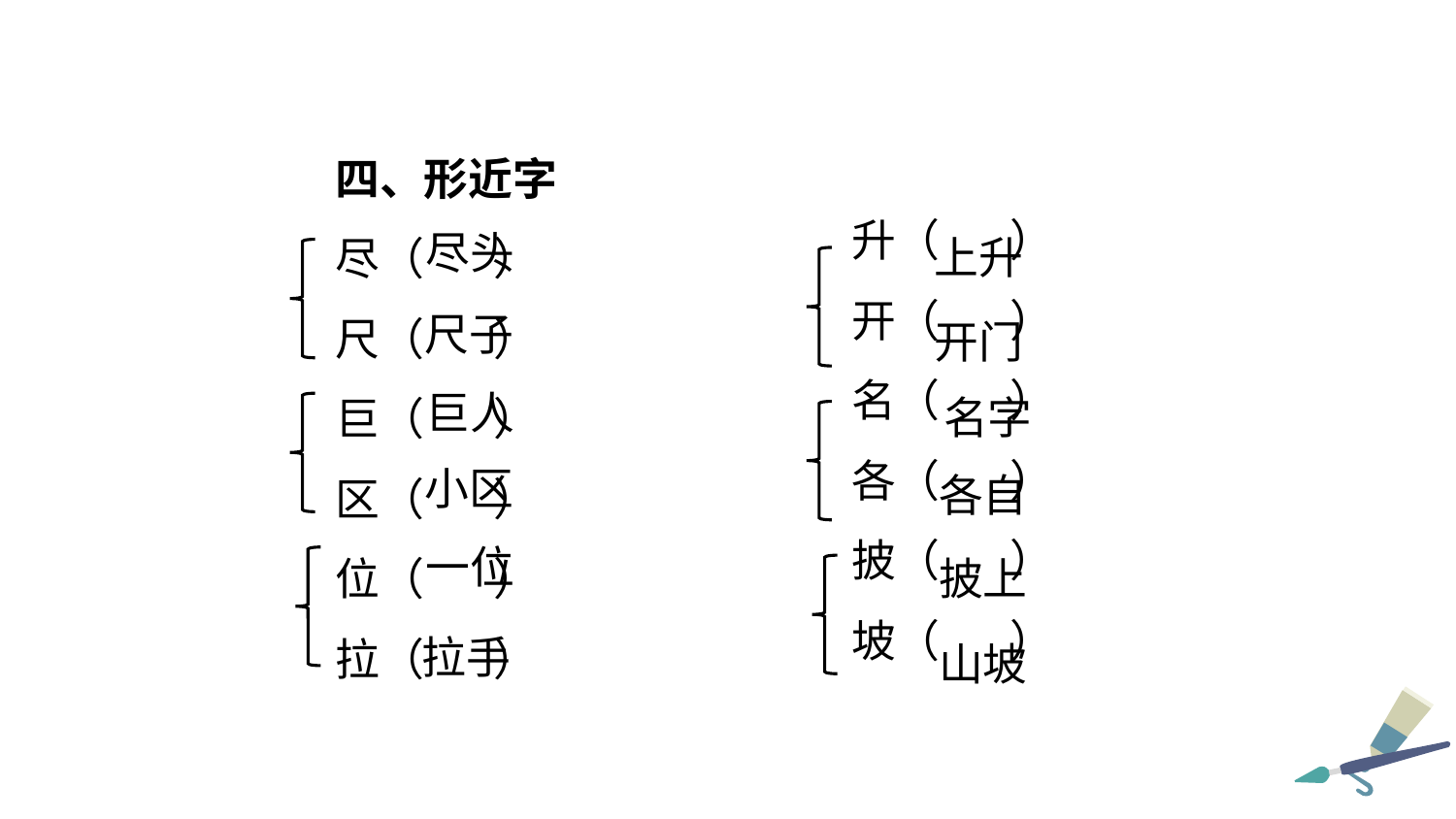

四、形近字
尽（       ）
尺（       ）
巨（       ）
区（       ）
位（       ）
拉（       ）

升（       ）
开（       ）
名（       ）
各（       ）
披（       ）
坡（       ）
尽头
上升

尺子
开门
巨人
名字

小区
各自
一位
披上

拉手
山坡